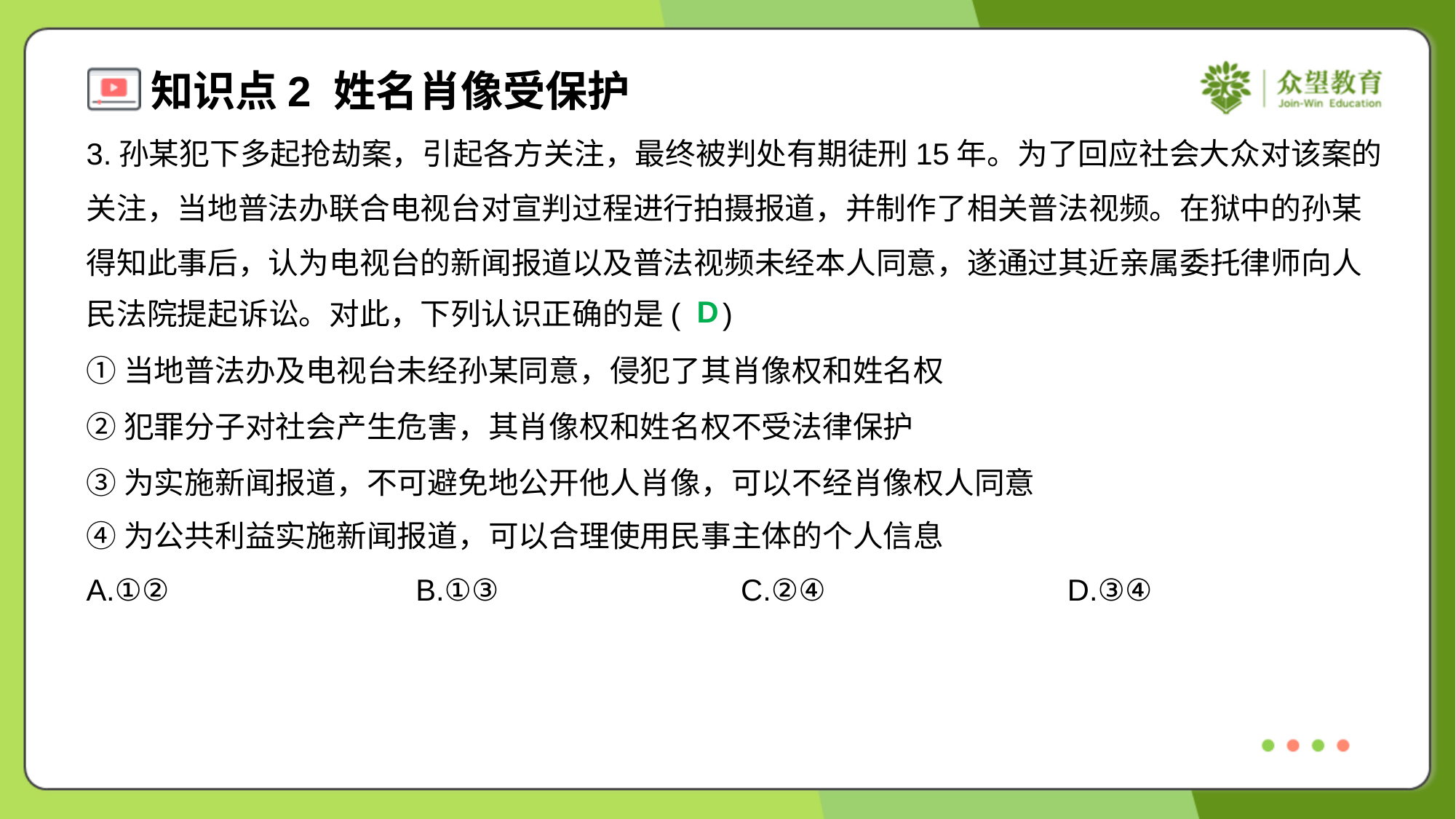

3.孙某犯下多起抢劫案，引起各方关注，最终被判处有期徒刑15年。为了回应社会大众对该案的
关注，当地普法办联合电视台对宣判过程进行拍摄报道，并制作了相关普法视频。在狱中的孙某
得知此事后，认为电视台的新闻报道以及普法视频未经本人同意，遂通过其近亲属委托律师向人
民法院提起诉讼。对此，下列认识正确的是(     )
D
①当地普法办及电视台未经孙某同意，侵犯了其肖像权和姓名权
②犯罪分子对社会产生危害，其肖像权和姓名权不受法律保护
③为实施新闻报道，不可避免地公开他人肖像，可以不经肖像权人同意
④为公共利益实施新闻报道，可以合理使用民事主体的个人信息
A.①②	B.①③	C.②④	D.③④